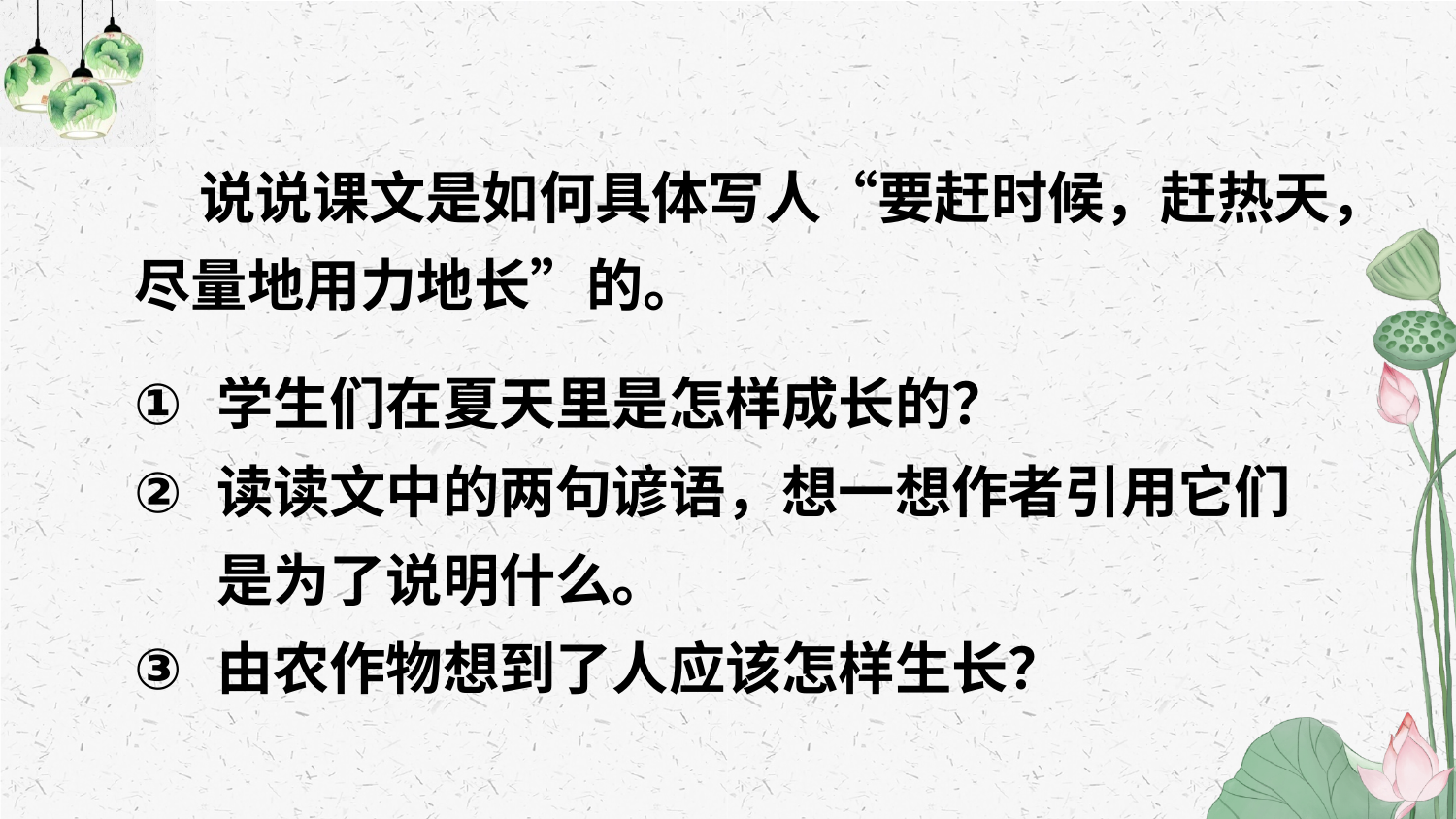

说说课文是如何具体写人“要赶时候，赶热天，尽量地用力地长”的。
学生们在夏天里是怎样成长的？
读读文中的两句谚语，想一想作者引用它们是为了说明什么。
由农作物想到了人应该怎样生长？